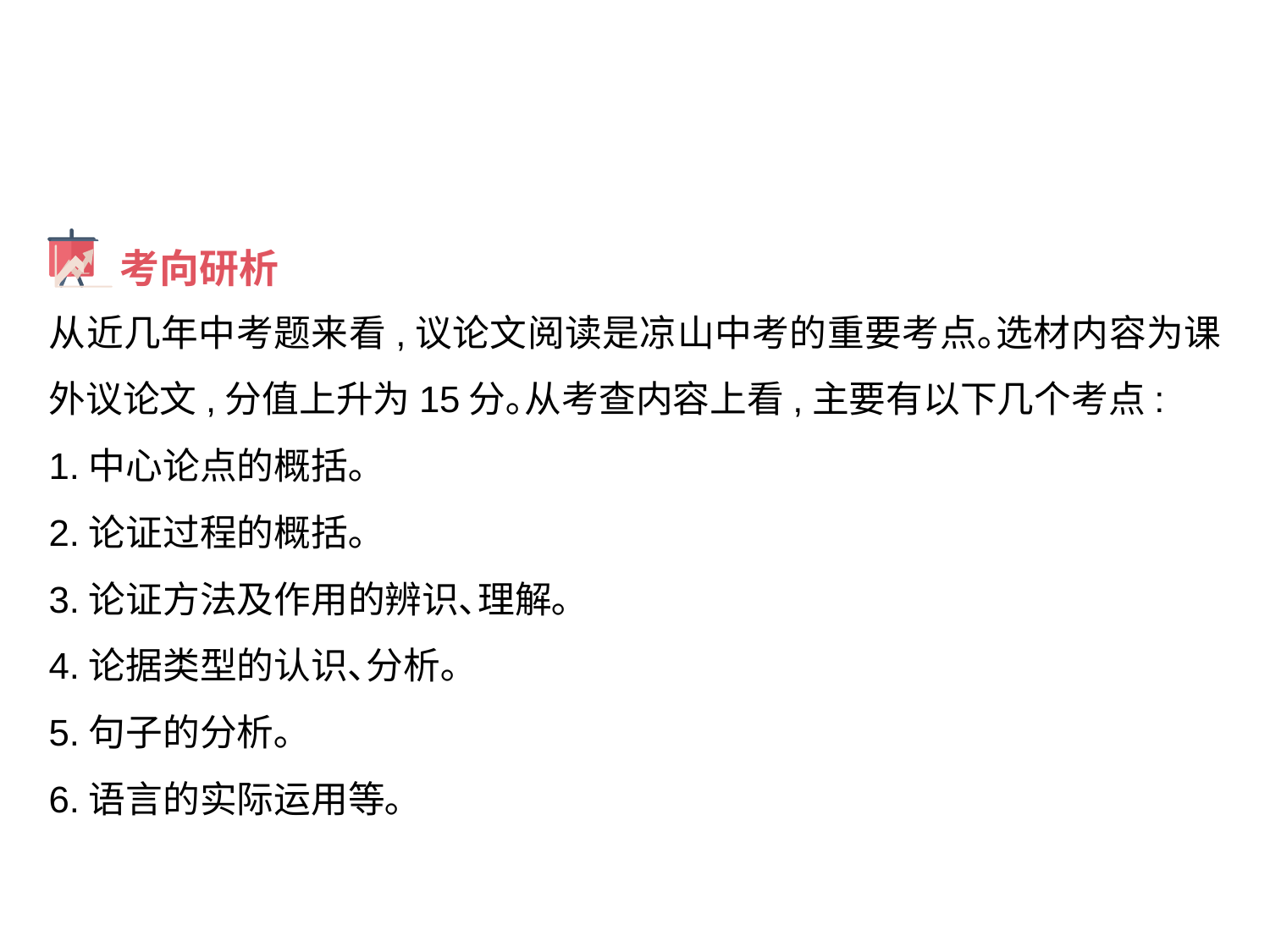

考向研析

从近几年中考题来看,议论文阅读是凉山中考的重要考点｡选材内容为课外议论文,分值上升为15分｡从考查内容上看,主要有以下几个考点:
1.中心论点的概括｡
2.论证过程的概括｡
3.论证方法及作用的辨识､理解｡
4.论据类型的认识､分析｡
5.句子的分析｡
6.语言的实际运用等｡